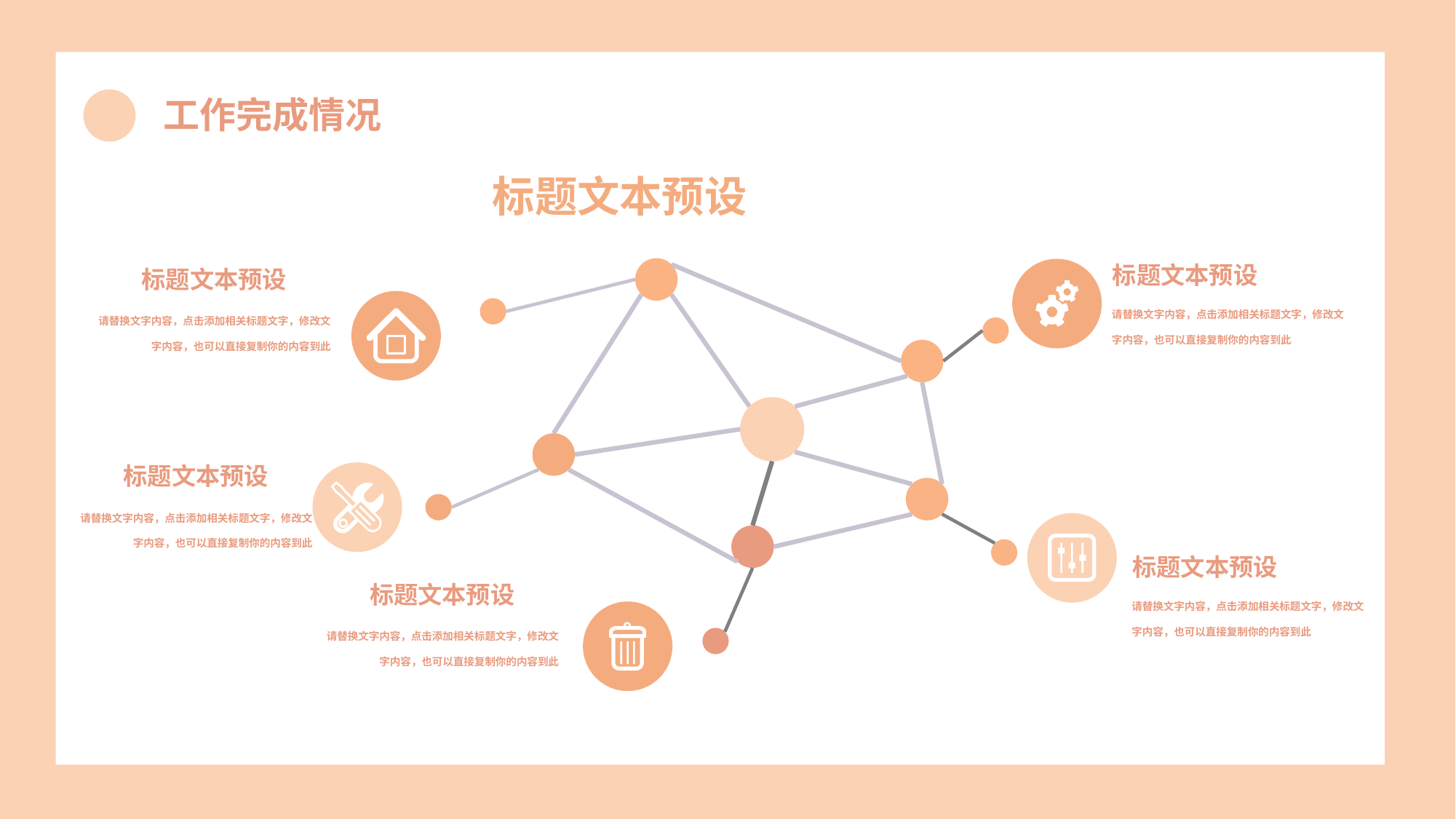

工作完成情况

标题文本预设
标题文本预设

标题文本预设

请替换文字内容，点击添加相关标题文字，修改文字内容，也可以直接复制你的内容到此
请替换文字内容，点击添加相关标题文字，修改文字内容，也可以直接复制你的内容到此

标题文本预设

请替换文字内容，点击添加相关标题文字，修改文字内容，也可以直接复制你的内容到此

标题文本预设
标题文本预设
请替换文字内容，点击添加相关标题文字，修改文字内容，也可以直接复制你的内容到此

请替换文字内容，点击添加相关标题文字，修改文字内容，也可以直接复制你的内容到此